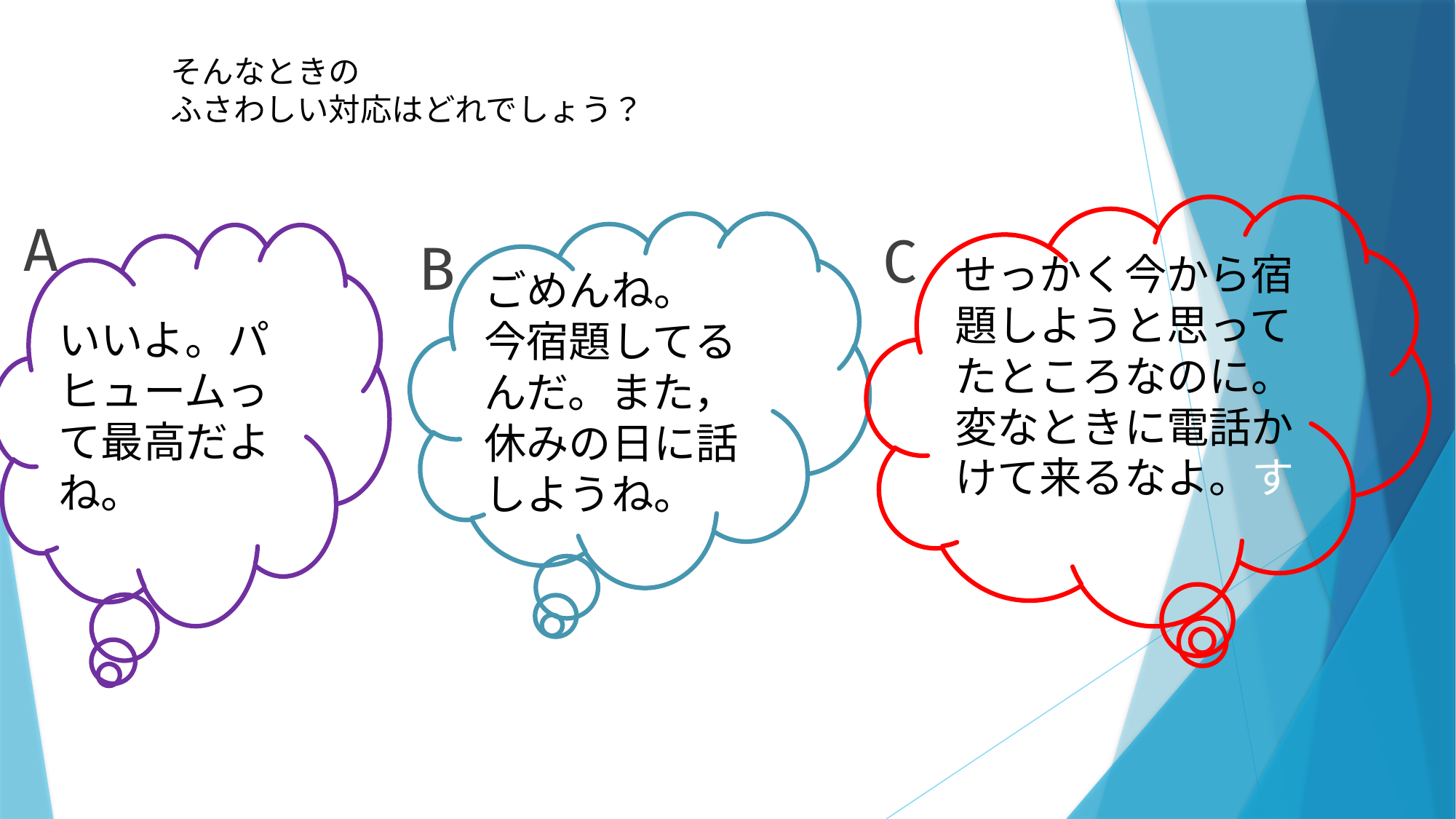

# そんなときの ふさわしい対応はどれでしょう？
せっかく今から宿題しようと思ってたところなのに。
変なときに電話かけて来るなよ。すわ
A

ごめんね。
今宿題してるんだ。また，休みの日に話しようね。
C
いいよ。パヒュームって最高だよね。
B